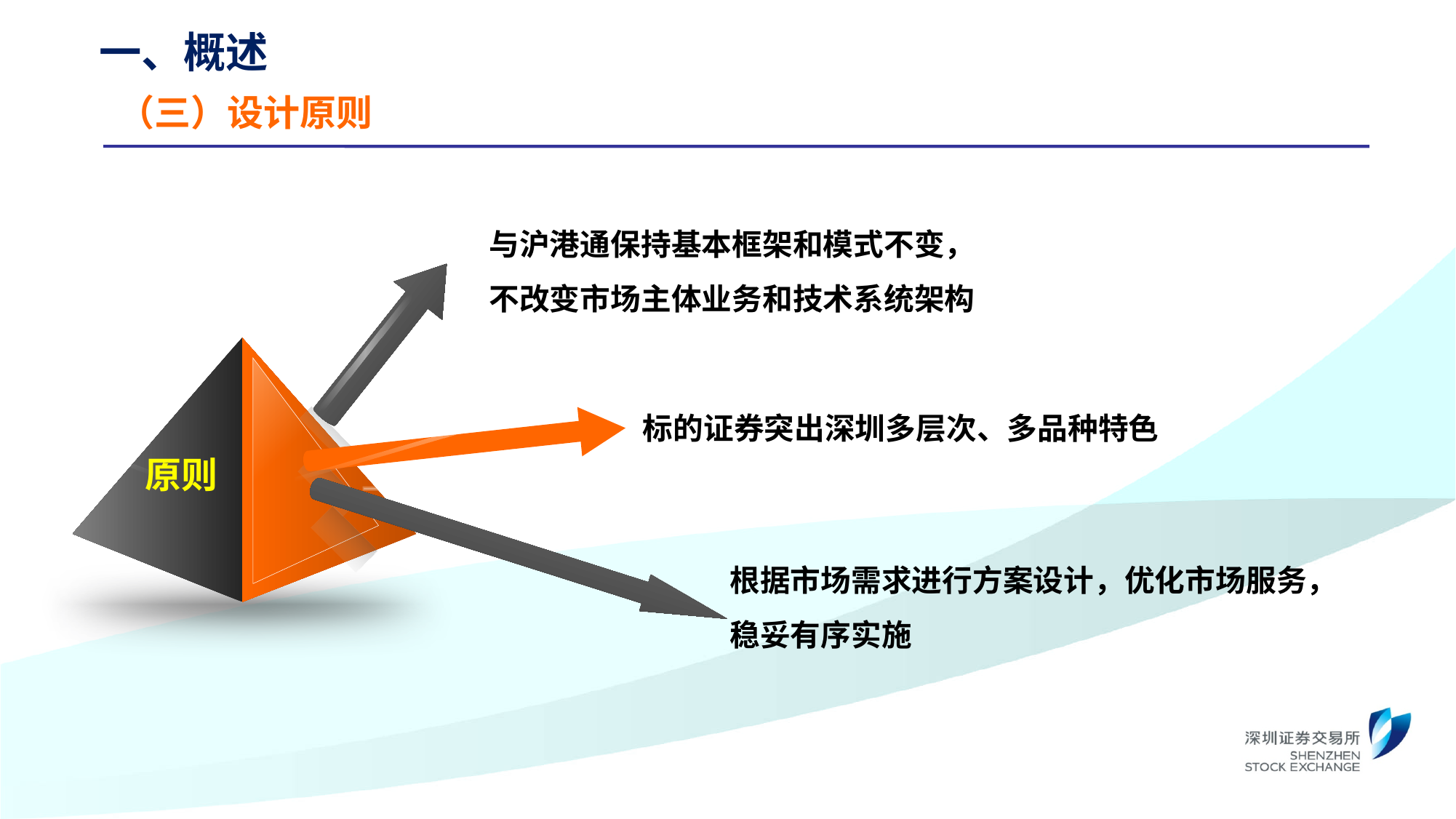

一、概述
（三）设计原则

与沪港通保持基本框架和模式不变，
不改变市场主体业务和技术系统架构

标的证券突出深圳多层次、多品种特色

原则

根据市场需求进行方案设计，优化市场服务，
稳妥有序实施